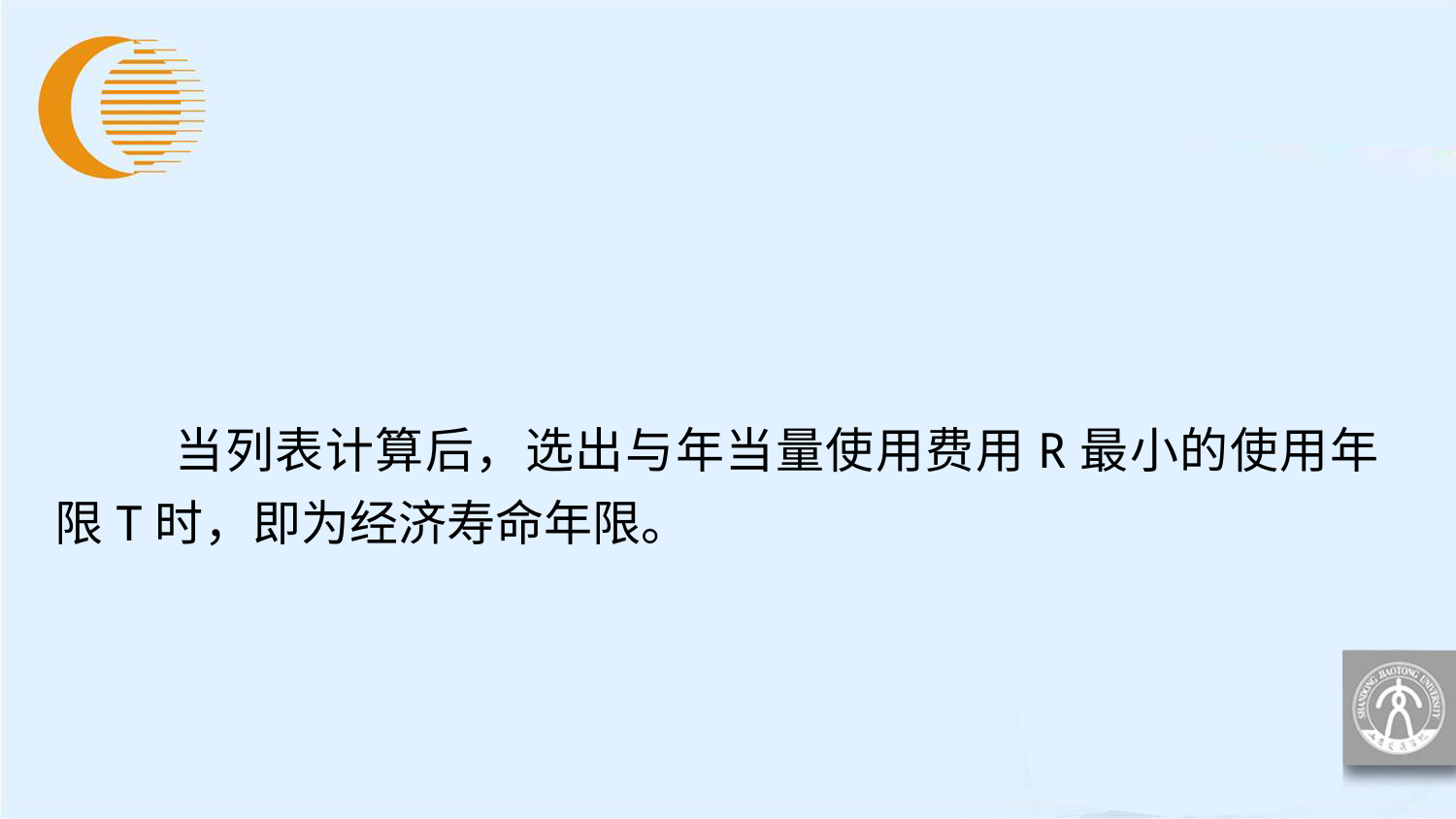

当列表计算后，选出与年当量使用费用R最小的使用年限T时，即为经济寿命年限。